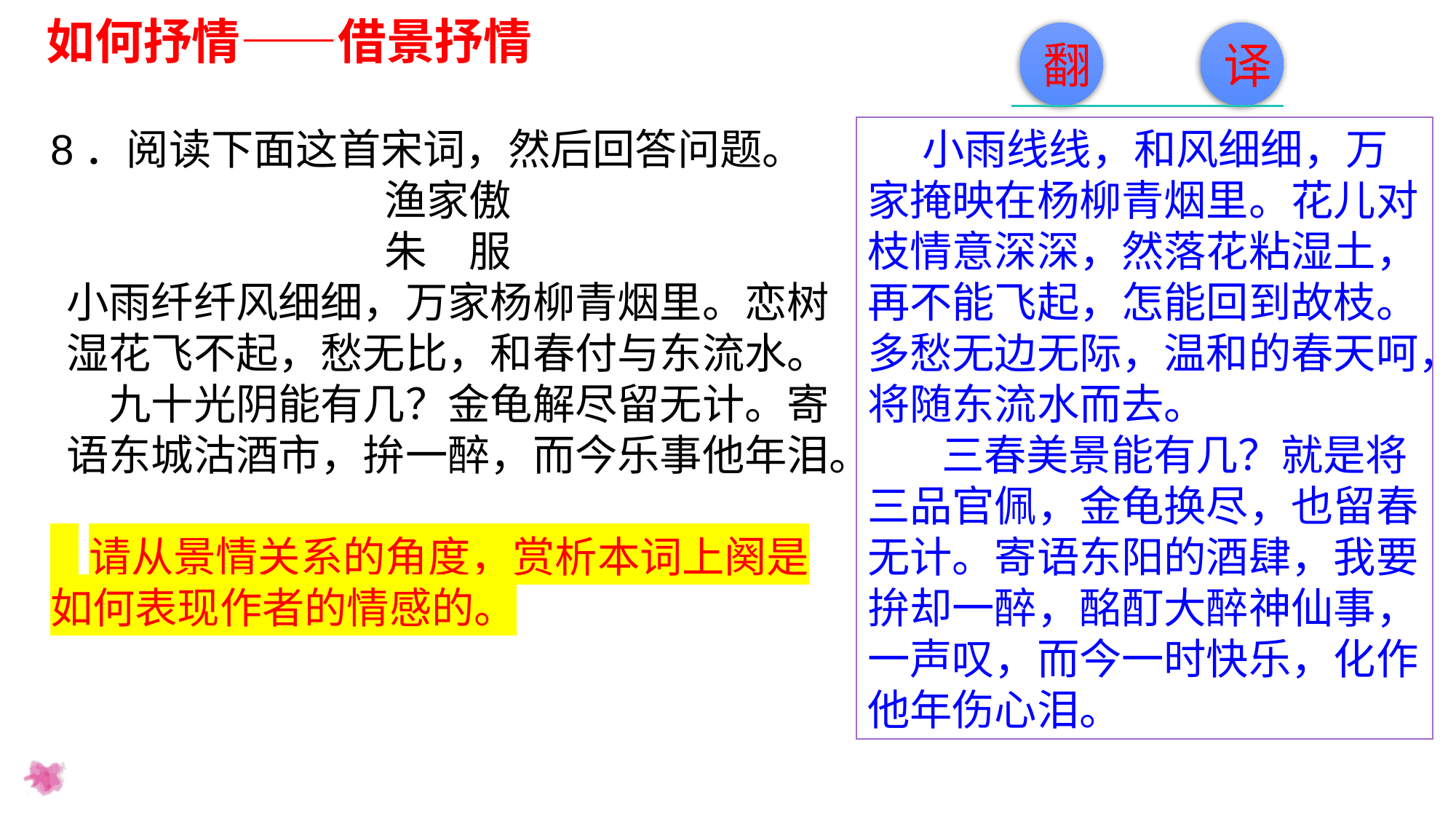

如何抒情——借景抒情
翻
译
小雨线线，和风细细，万家掩映在杨柳青烟里。花儿对枝情意深深，然落花粘湿土，再不能飞起，怎能回到故枝。多愁无边无际，温和的春天呵，将随东流水而去。
 三春美景能有几？就是将三品官佩，金龟换尽，也留春无计。寄语东阳的酒肆，我要拚却一醉，酩酊大醉神仙事，一声叹，而今一时快乐，化作他年伤心泪。
8．阅读下面这首宋词，然后回答问题。
渔家傲
朱　服
小雨纤纤风细细，万家杨柳青烟里。恋树湿花飞不起，愁无比，和春付与东流水。　九十光阴能有几？金龟解尽留无计。寄语东城沽酒市，拚一醉，而今乐事他年泪。

   请从景情关系的角度，赏析本词上阕是如何表现作者的情感的。